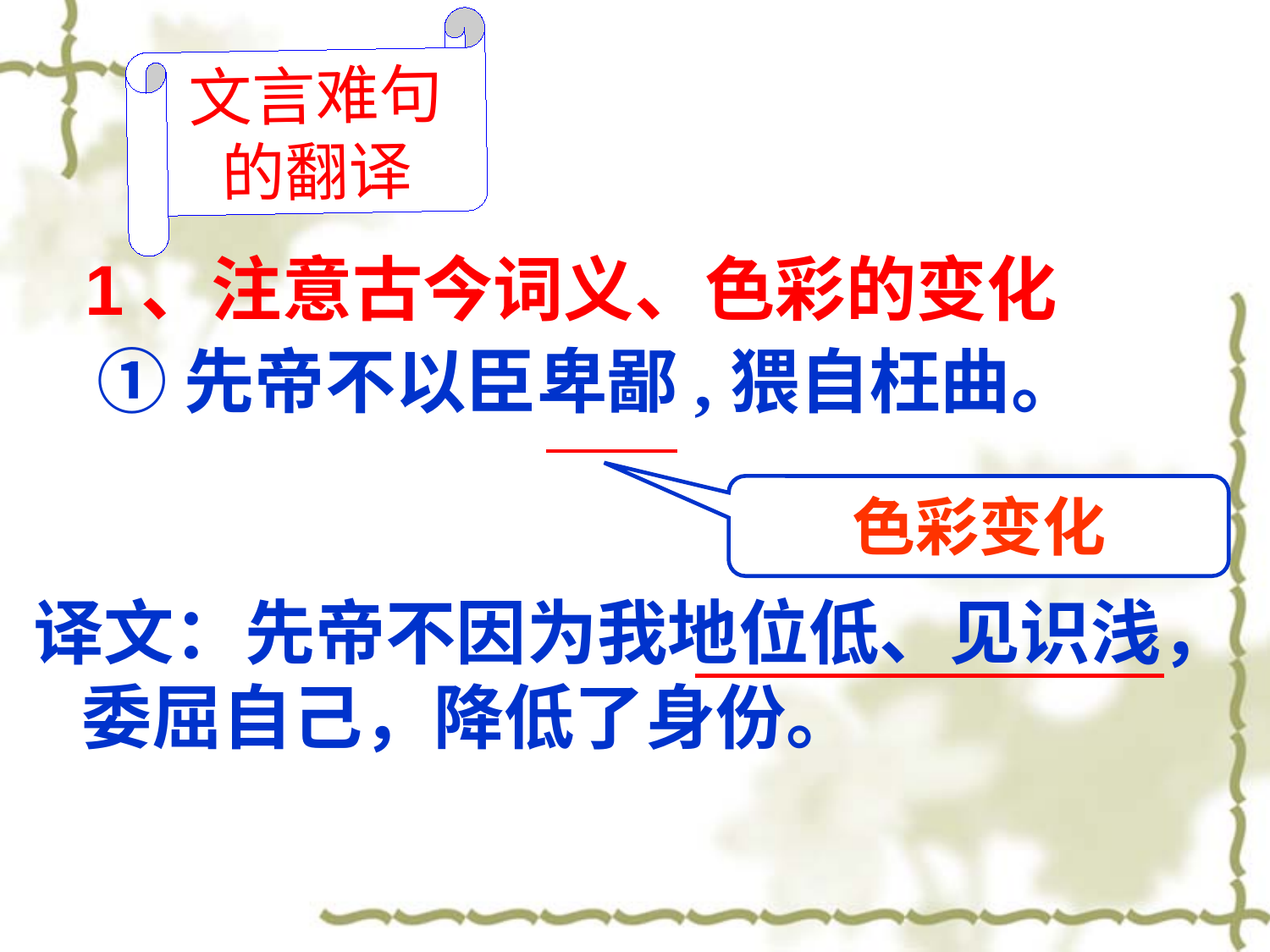

文言难句
的翻译
1、注意古今词义、色彩的变化
①先帝不以臣卑鄙,猥自枉曲。
色彩变化
译文：先帝不因为我地位低、见识浅，委屈自己，降低了身份。